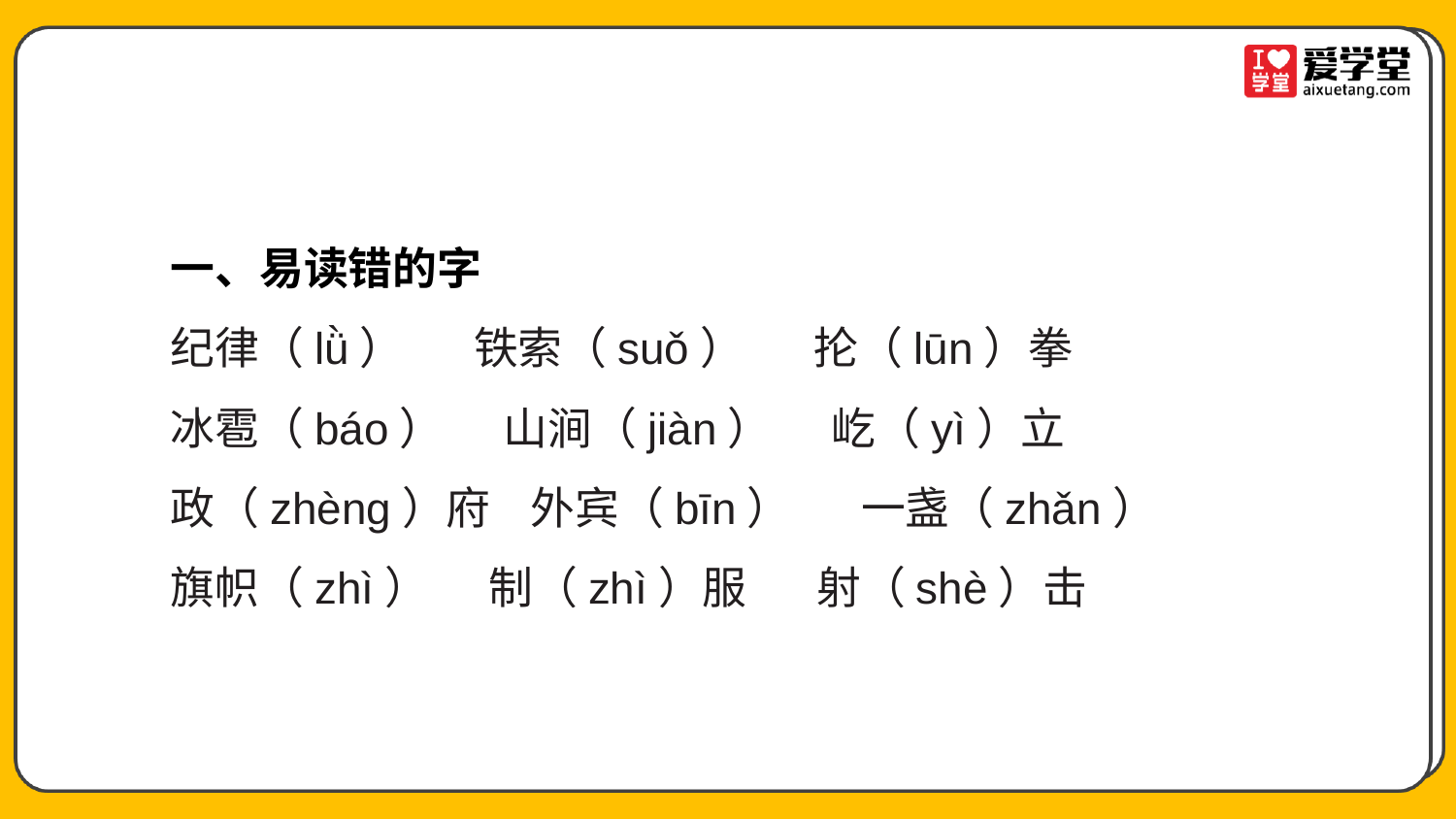

一、易读错的字
纪律（lǜ）       铁索（suǒ）       抡（lūn）拳
冰雹（báo）      山涧（jiàn）      屹（yì）立
政（zhèng）府    外宾（bīn）       一盏（zhǎn）
旗帜（zhì）      制（zhì）服       射（shè）击